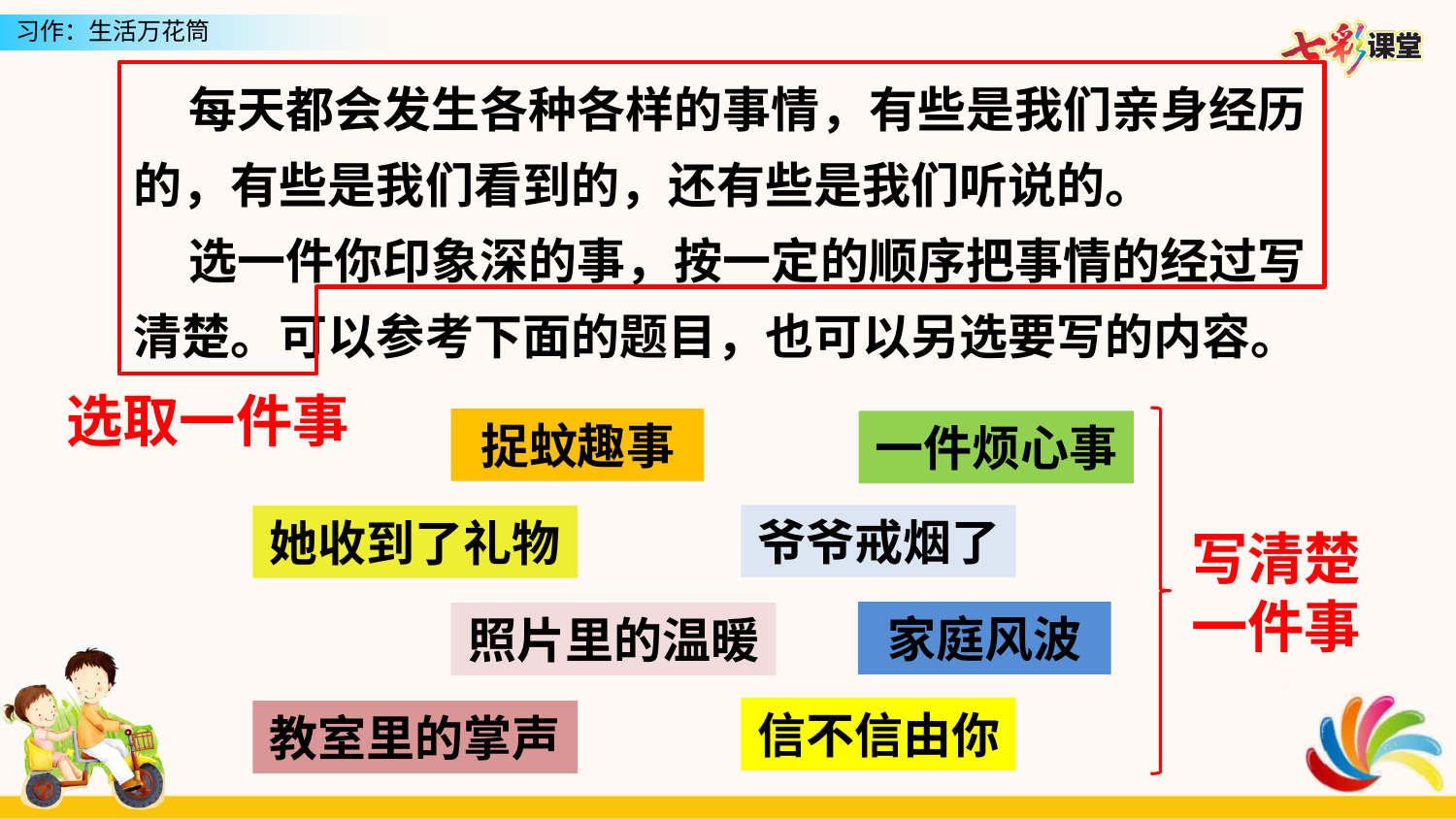

每天都会发生各种各样的事情，有些是我们亲身经历的，有些是我们看到的，还有些是我们听说的。
    选一件你印象深的事，按一定的顺序把事情的经过写清楚。可以参考下面的题目，也可以另选要写的内容。

选取一件事

捉蚊趣事
一件烦心事
爷爷戒烟了
她收到了礼物
写清楚一件事
家庭风波
照片里的温暖
信不信由你
教室里的掌声